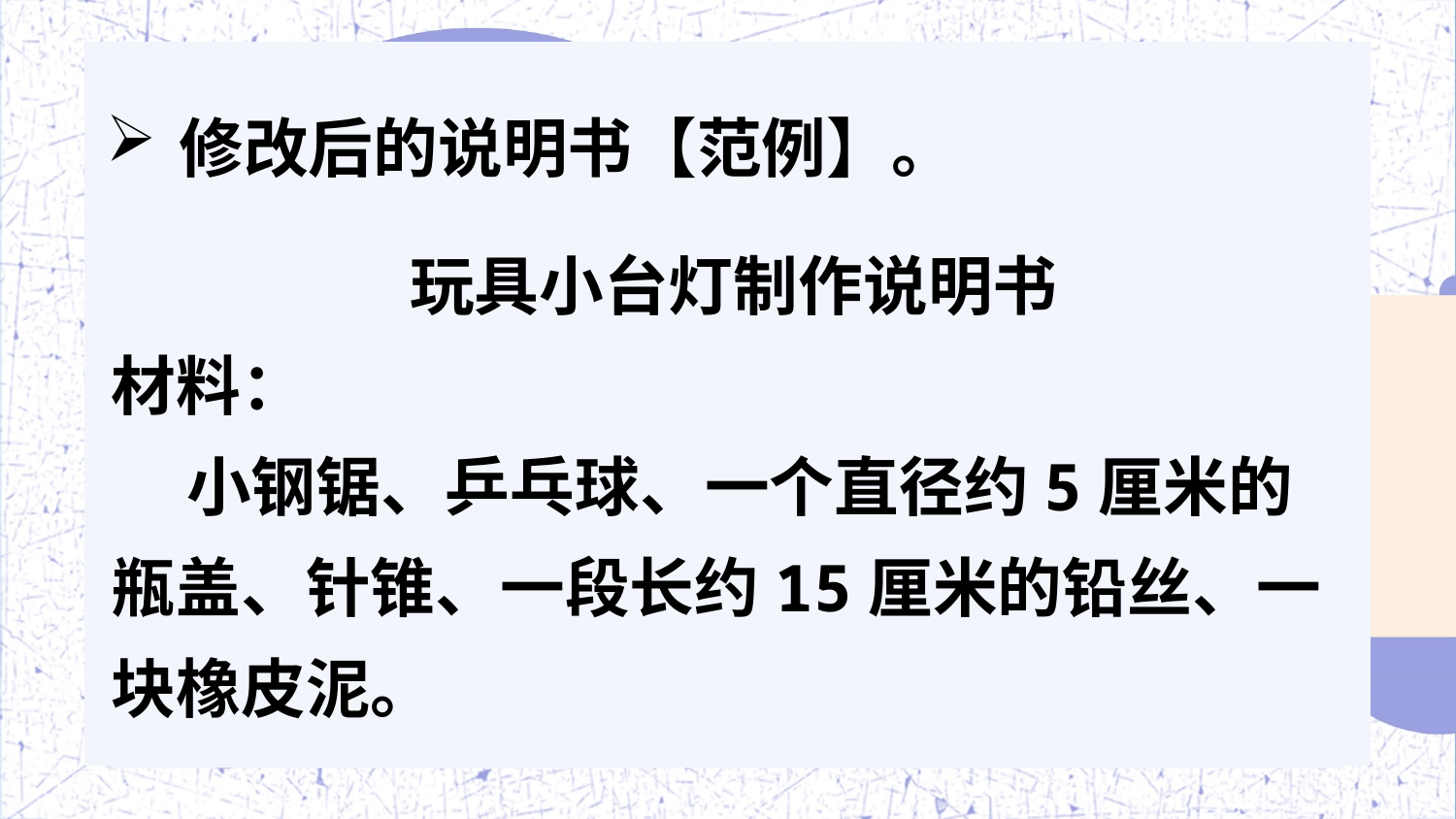

修改后的说明书【范例】。
玩具小台灯制作说明书
材料：
    小钢锯、乒乓球、一个直径约5厘米的瓶盖、针锥、一段长约15厘米的铅丝、一块橡皮泥。